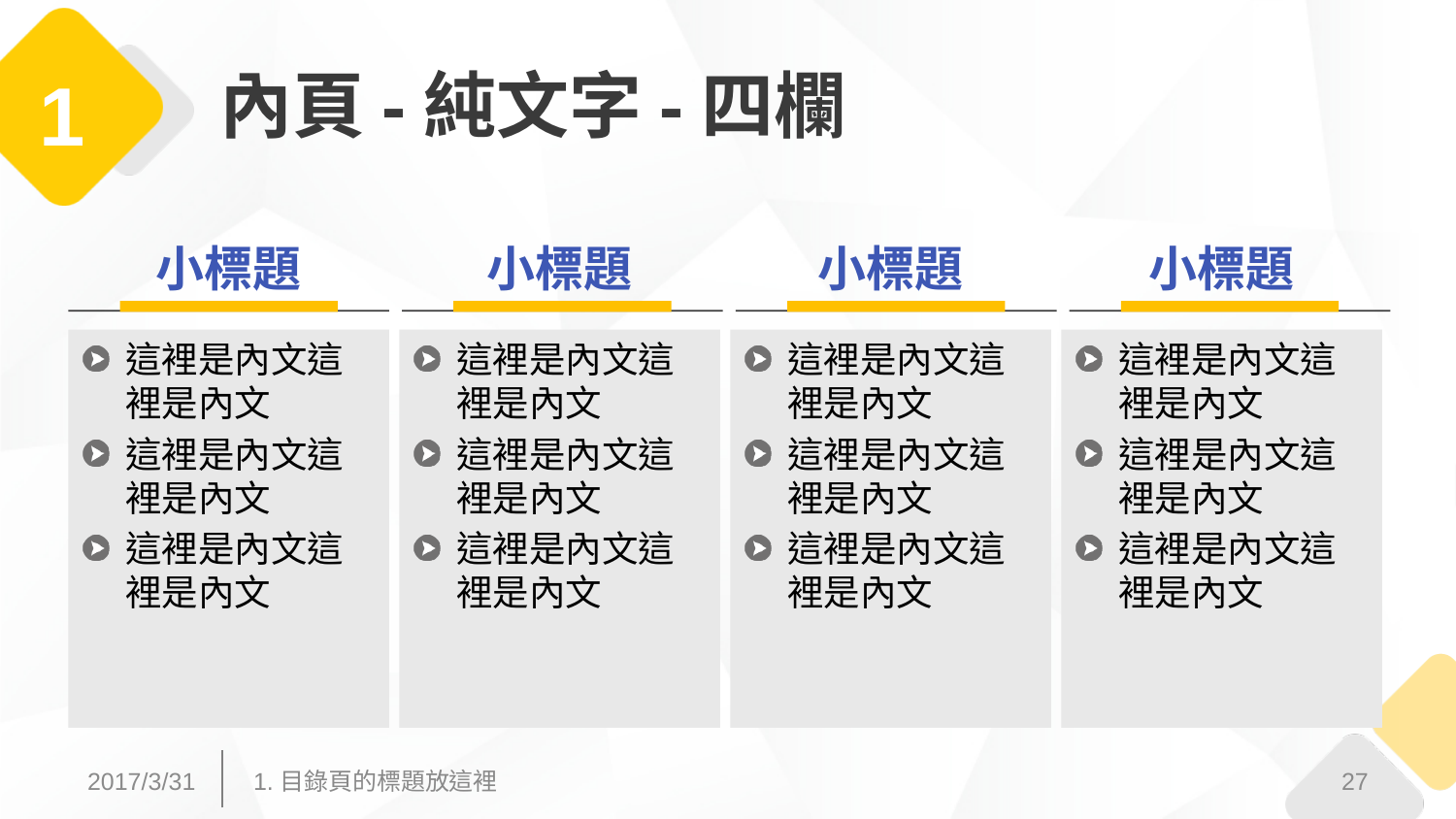

# 內頁-純文字-四欄
1
小標題
小標題
小標題
小標題
這裡是內文這裡是內文
這裡是內文這裡是內文
這裡是內文這裡是內文
這裡是內文這裡是內文
這裡是內文這裡是內文
這裡是內文這裡是內文
這裡是內文這裡是內文
這裡是內文這裡是內文
這裡是內文這裡是內文
這裡是內文這裡是內文
這裡是內文這裡是內文
這裡是內文這裡是內文
2017/3/31
27
1.目錄頁的標題放這裡